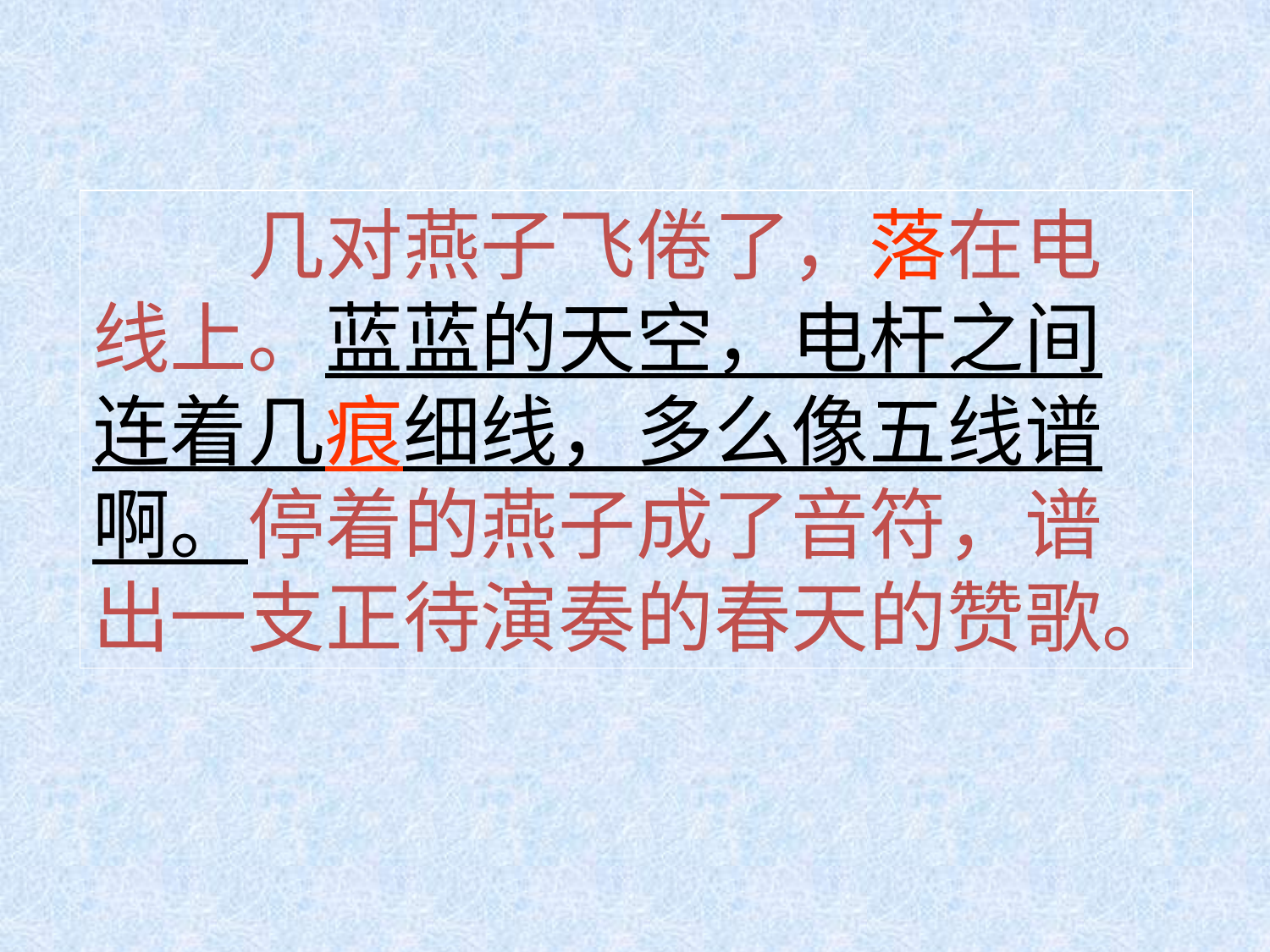

几对燕子飞倦了，落在电
线上。蓝蓝的天空，电杆之间
连着几痕细线，多么像五线谱
啊。停着的燕子成了音符，谱
出一支正待演奏的春天的赞歌。